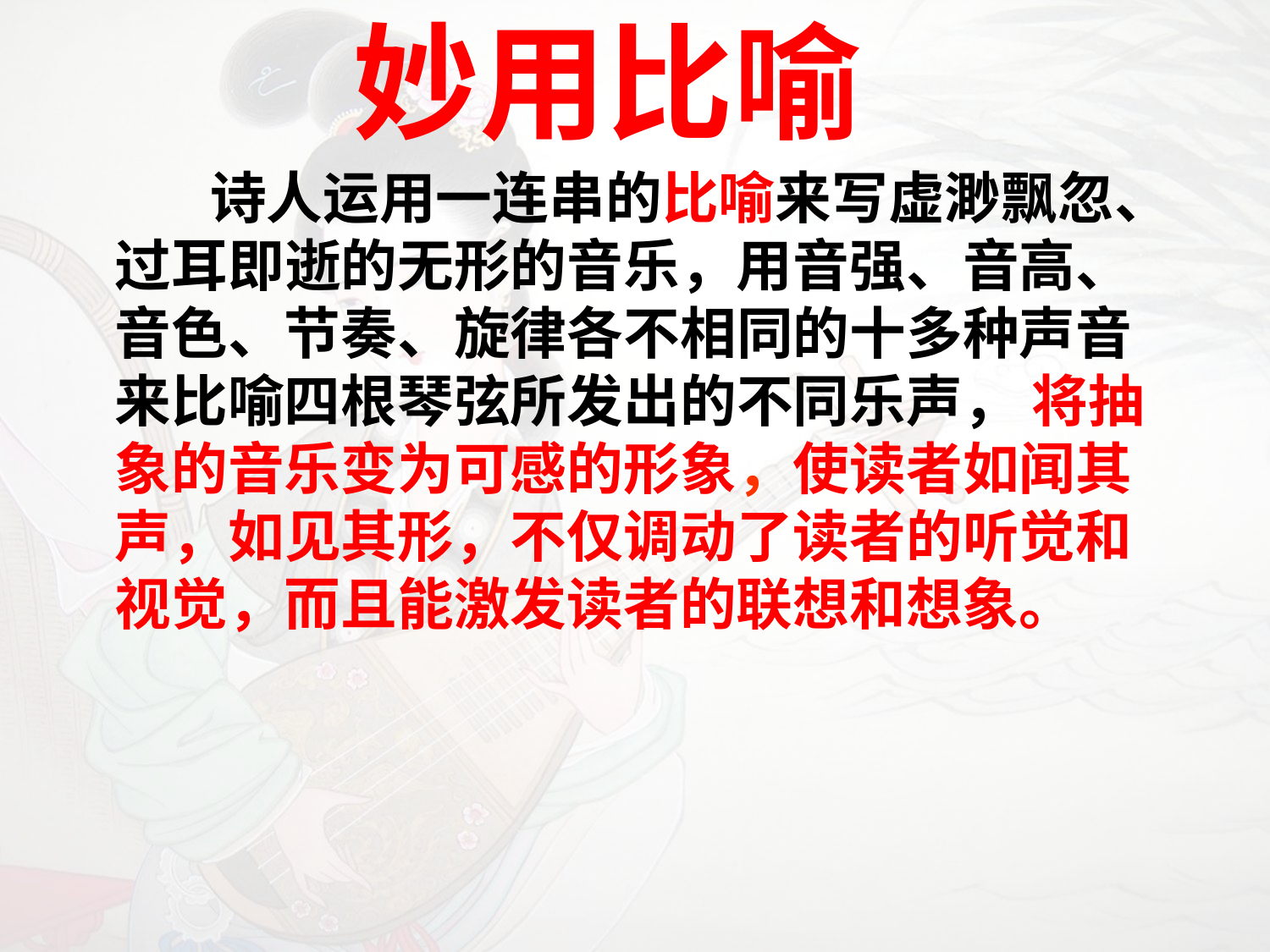

# 妙用比喻
          诗人运用一连串的比喻来写虚渺飘忽、过耳即逝的无形的音乐，用音强、音高、音色、节奏、旋律各不相同的十多种声音来比喻四根琴弦所发出的不同乐声， 将抽象的音乐变为可感的形象，使读者如闻其声，如见其形，不仅调动了读者的听觉和视觉，而且能激发读者的联想和想象。